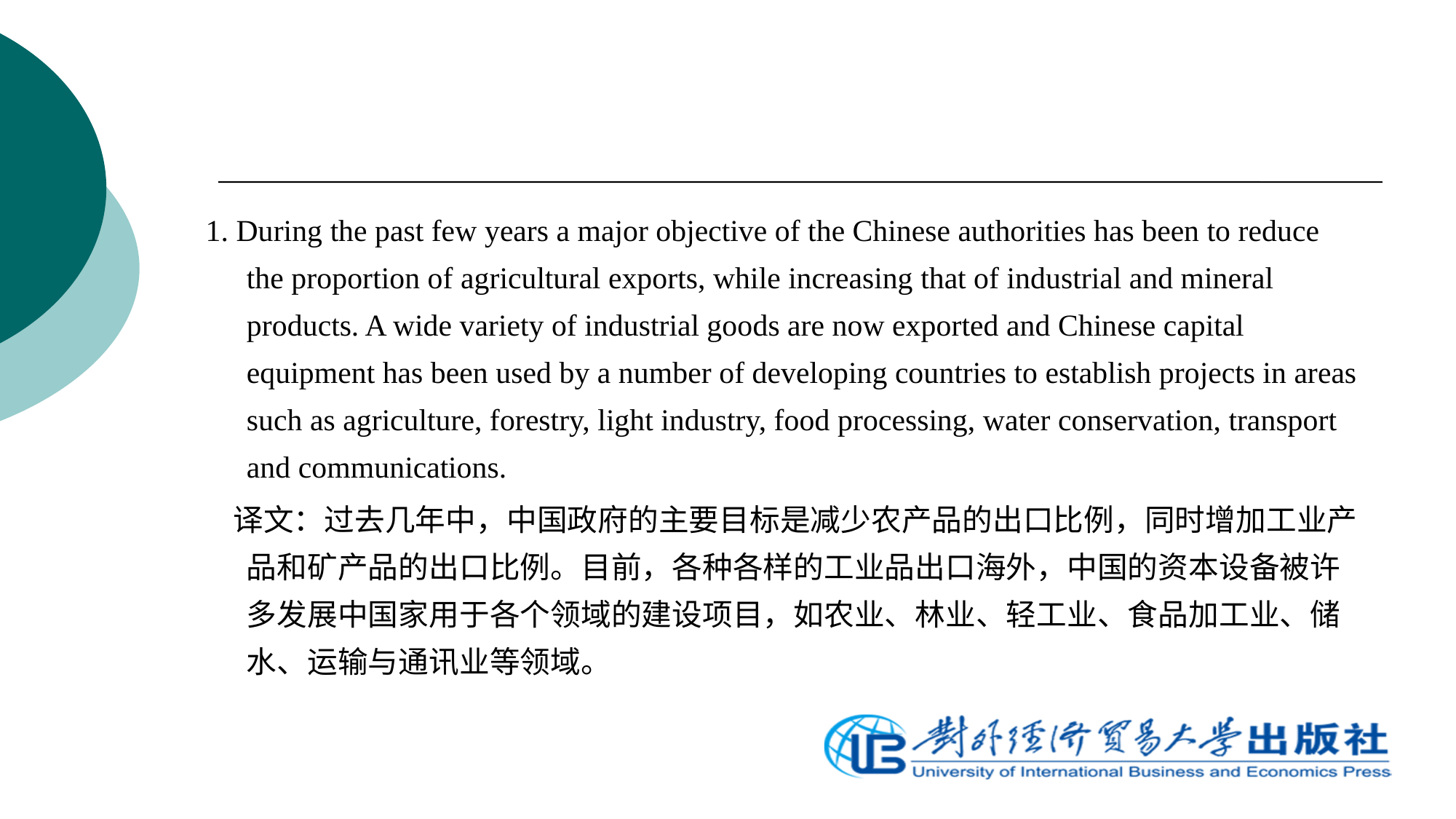

1. During the past few years a major objective of the Chinese authorities has been to reduce the proportion of agricultural exports, while increasing that of industrial and mineral products. A wide variety of industrial goods are now exported and Chinese capital equipment has been used by a number of developing countries to establish projects in areas such as agriculture, forestry, light industry, food processing, water conservation, transport and communications.
   译文：过去几年中，中国政府的主要目标是减少农产品的出口比例，同时增加工业产品和矿产品的出口比例。目前，各种各样的工业品出口海外，中国的资本设备被许多发展中国家用于各个领域的建设项目，如农业、林业、轻工业、食品加工业、储水、运输与通讯业等领域。